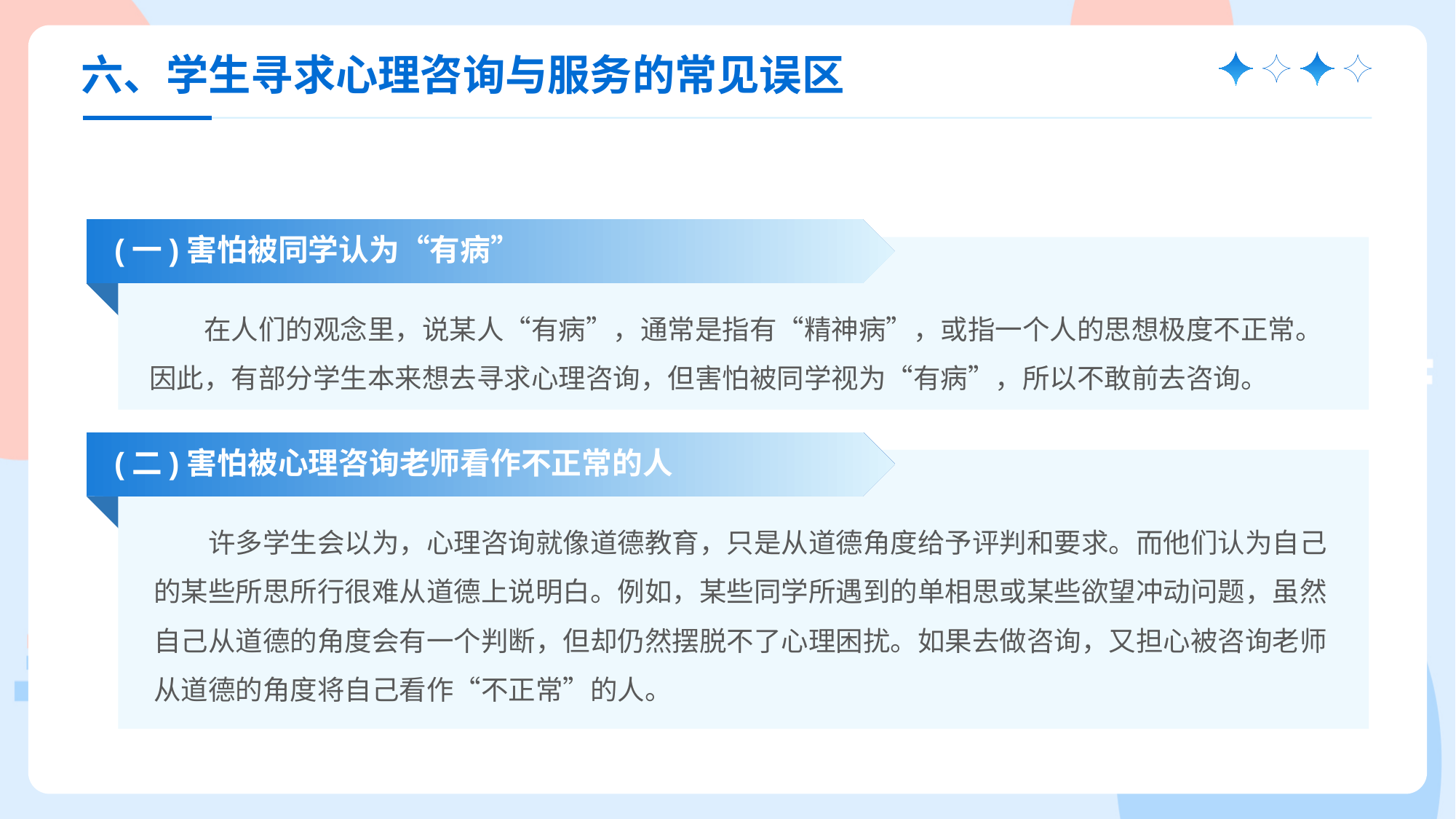

六、学生寻求心理咨询与服务的常见误区
(一)害怕被同学认为“有病”

在人们的观念里，说某人“有病”，通常是指有“精神病”，或指一个人的思想极度不正常。因此，有部分学生本来想去寻求心理咨询，但害怕被同学视为“有病”，所以不敢前去咨询。
(二)害怕被心理咨询老师看作不正常的人

许多学生会以为，心理咨询就像道德教育，只是从道德角度给予评判和要求。而他们认为自己的某些所思所行很难从道德上说明白。例如，某些同学所遇到的单相思或某些欲望冲动问题，虽然自己从道德的角度会有一个判断，但却仍然摆脱不了心理困扰。如果去做咨询，又担心被咨询老师从道德的角度将自己看作“不正常”的人。